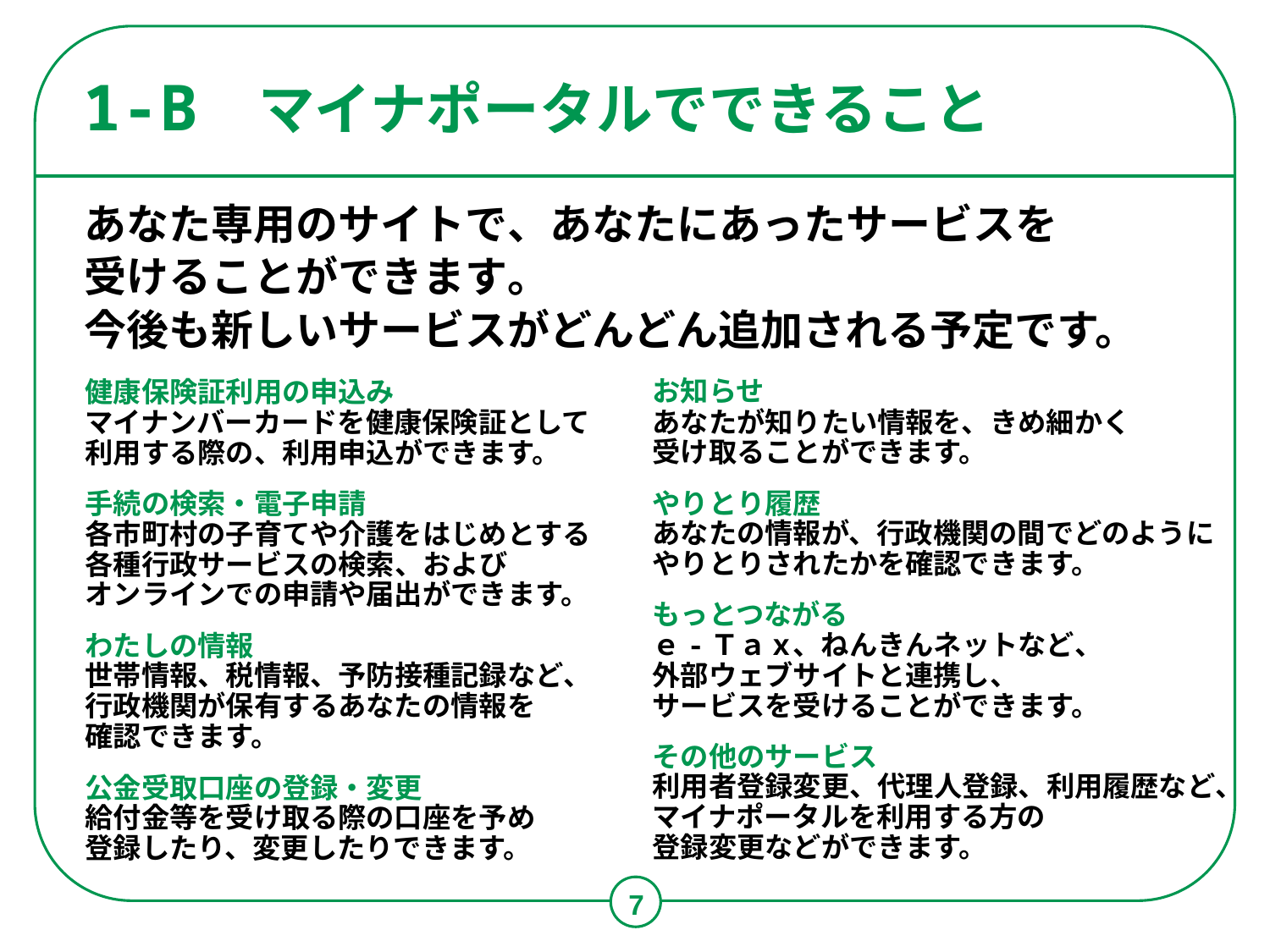

# マイナポータルでできること
1-B
あなた専用のサイトで、あなたにあったサービスを
受けることができます。
今後も新しいサービスがどんどん追加される予定です。
お知らせ
あなたが知りたい情報を、きめ細かく
受け取ることができます。
やりとり履歴
あなたの情報が、行政機関の間でどのように
やりとりされたかを確認できます。
もっとつながる
ｅ-Ｔａｘ 、ねんきんネットなど、
外部ウェブサイトと連携し、
サービスを受けることができます。
その他のサービス
利用者登録変更、代理人登録、利用履歴など、マイナポータルを利用する方の
登録変更などができます。

健康保険証利用の申込み
マイナンバーカードを健康保険証として
利用する際の、利用申込ができます。
手続の検索・電子申請
各市町村の子育てや介護をはじめとする
各種行政サービスの検索、および
オンラインでの申請や届出ができます。
わたしの情報
世帯情報、税情報、予防接種記録など、
行政機関が保有するあなたの情報を
確認できます。
公金受取口座の登録・変更
給付金等を受け取る際の口座を予め
登録したり、変更したりできます。